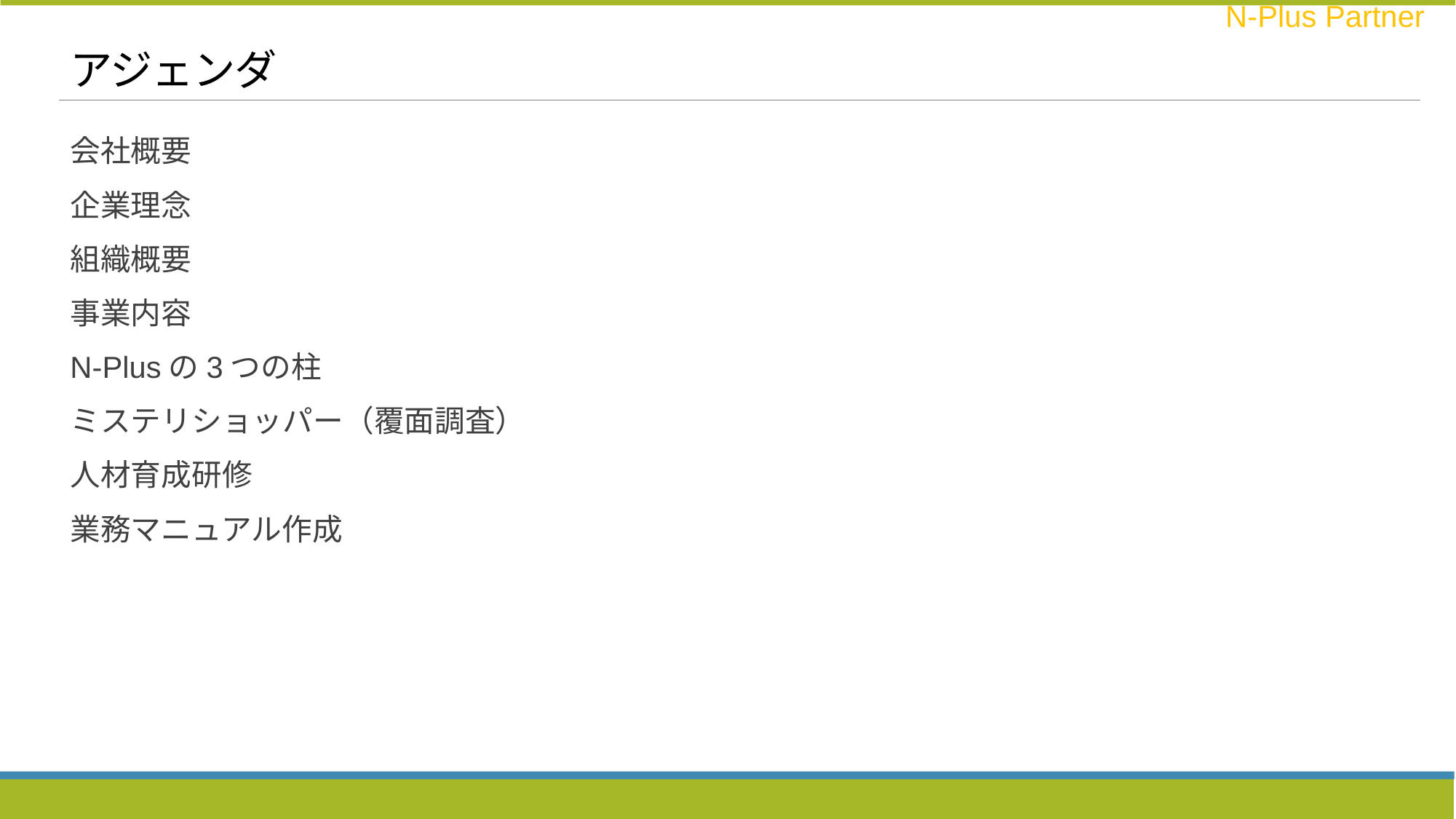

# アジェンダ
会社概要
企業理念
組織概要
事業内容
N-Plusの3つの柱
ミステリショッパー（覆面調査）
人材育成研修
業務マニュアル作成